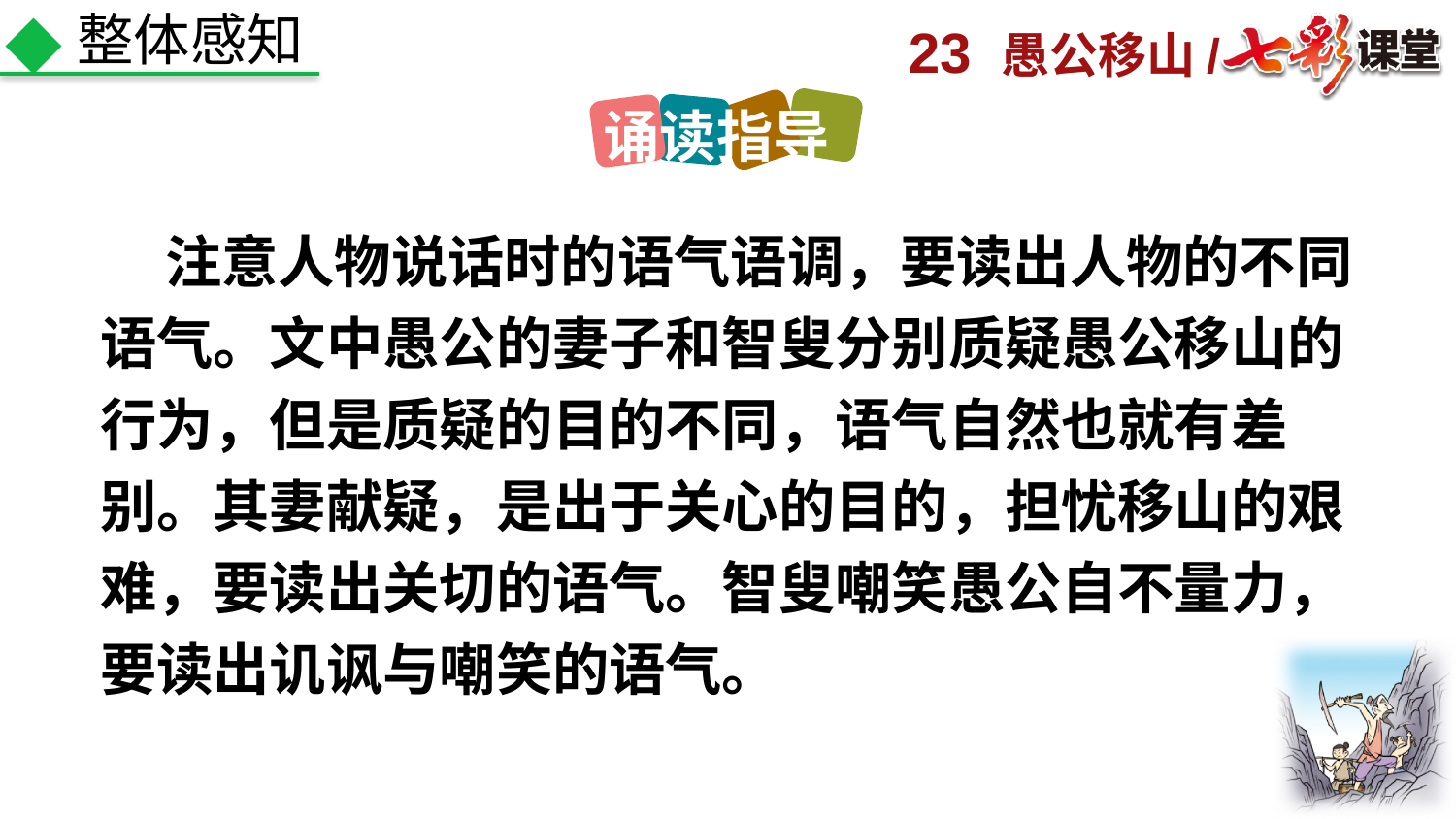

整体感知

诵读指导

    注意人物说话时的语气语调，要读出人物的不同语气。文中愚公的妻子和智叟分别质疑愚公移山的行为，但是质疑的目的不同，语气自然也就有差别。其妻献疑，是出于关心的目的，担忧移山的艰难，要读出关切的语气。智叟嘲笑愚公自不量力，要读出讥讽与嘲笑的语气。